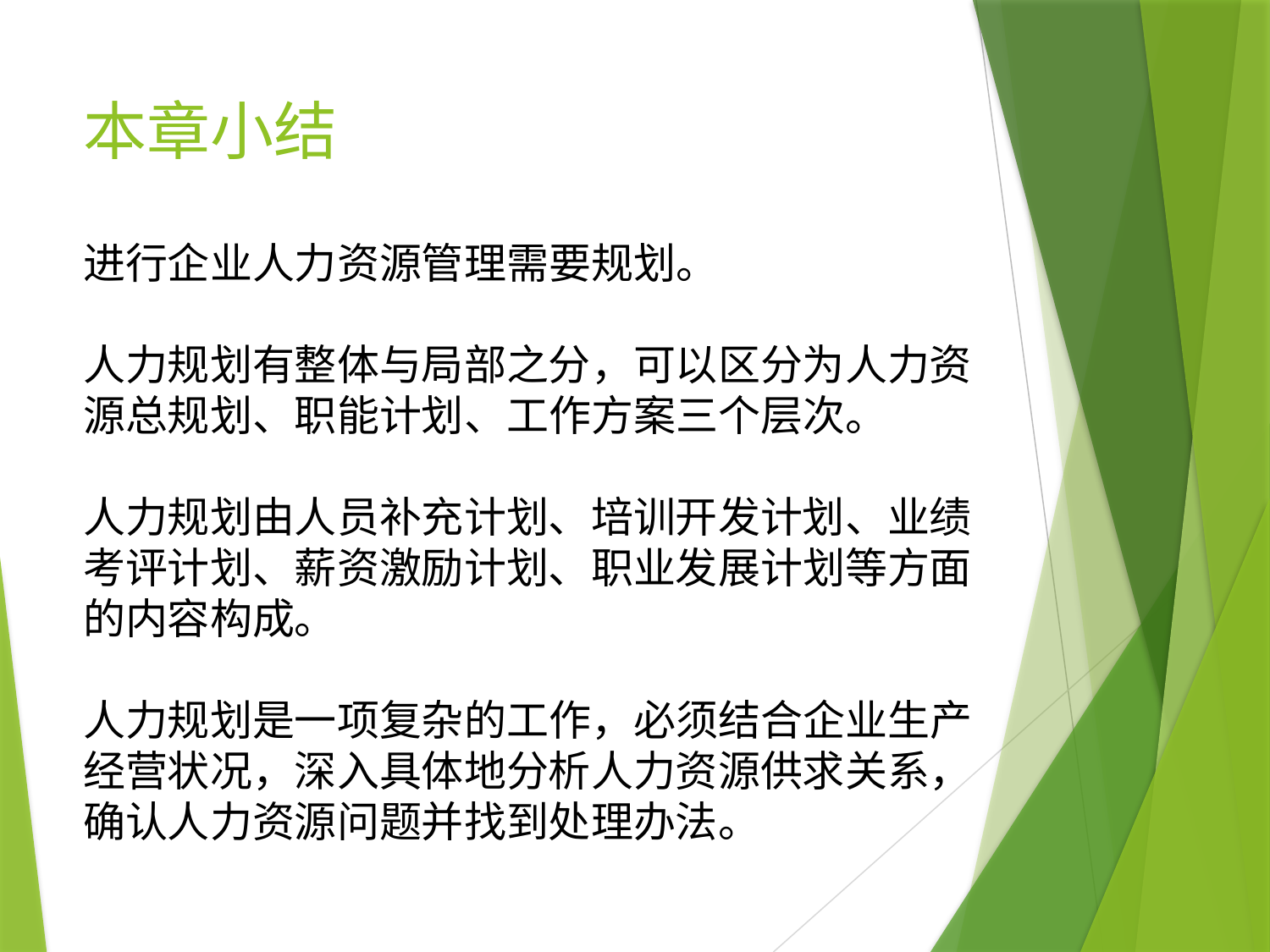

# 本章小结
进行企业人力资源管理需要规划。

人力规划有整体与局部之分，可以区分为人力资源总规划、职能计划、工作方案三个层次。

人力规划由人员补充计划、培训开发计划、业绩考评计划、薪资激励计划、职业发展计划等方面的内容构成。

人力规划是一项复杂的工作，必须结合企业生产经营状况，深入具体地分析人力资源供求关系，确认人力资源问题并找到处理办法。